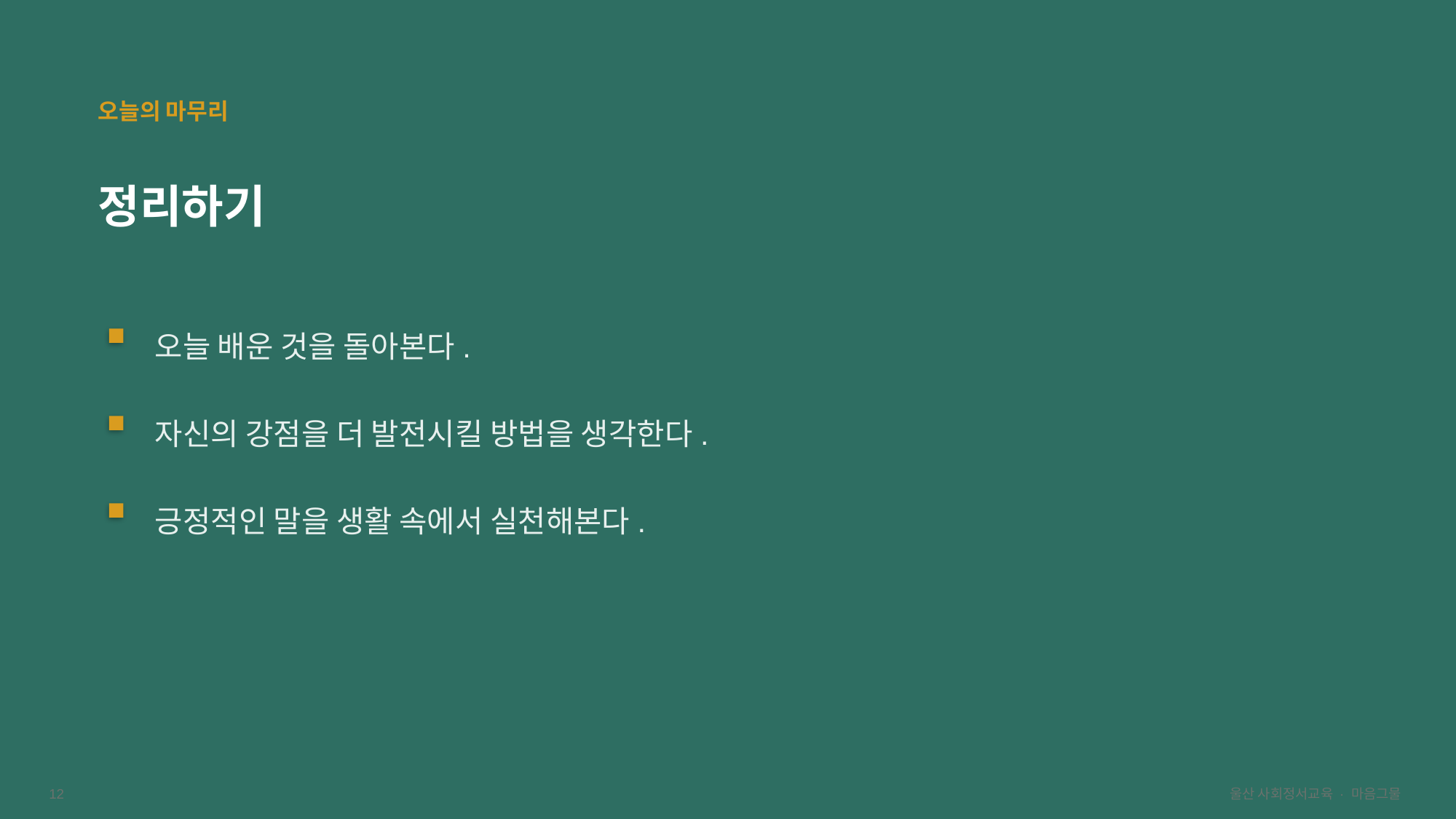

오늘의 마무리
정리하기
오늘 배운 것을 돌아본다.

자신의 강점을 더 발전시킬 방법을 생각한다.

긍정적인 말을 생활 속에서 실천해본다.

12
울산 사회정서교육 · 마음그물